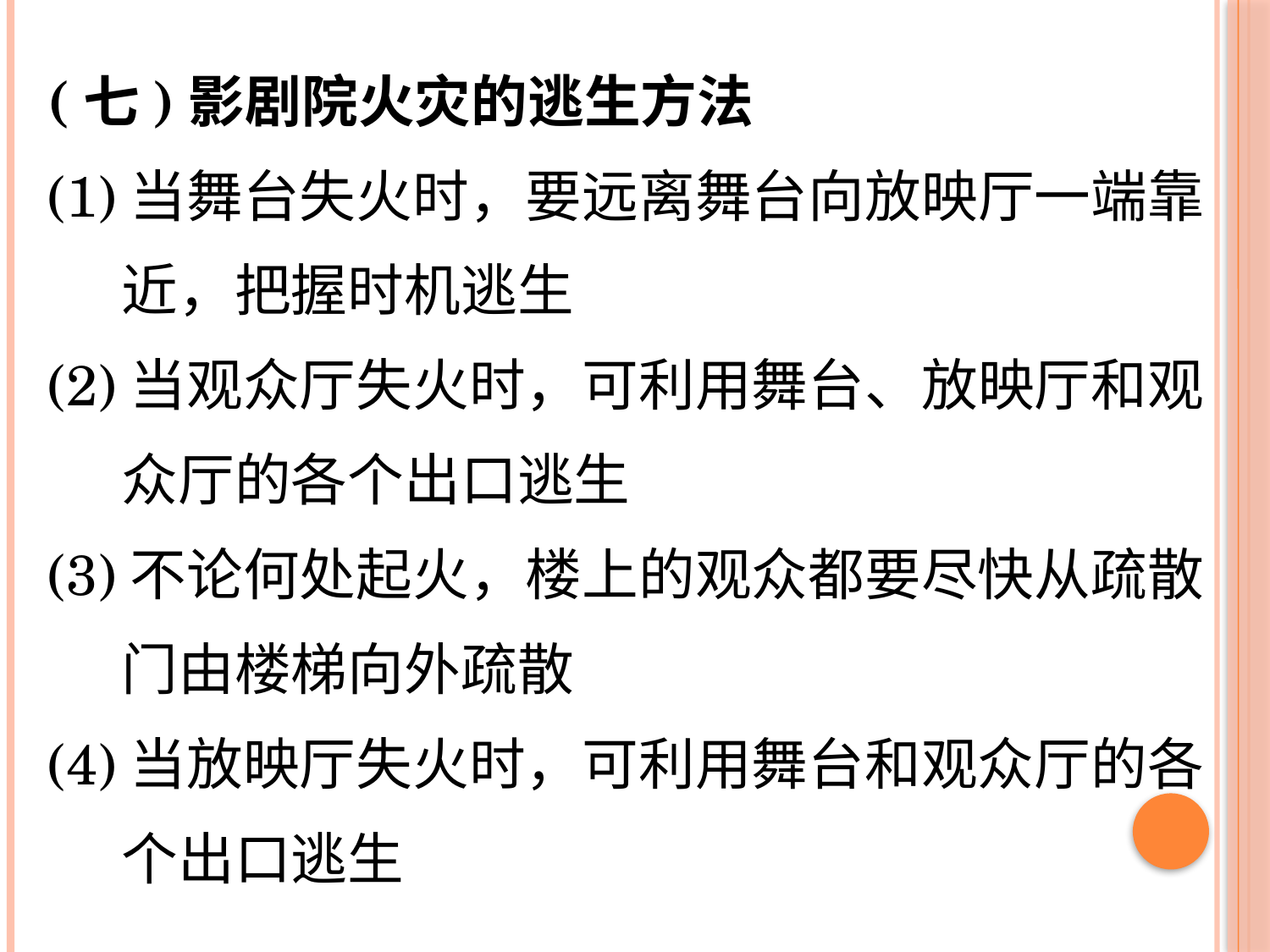

(七)影剧院火灾的逃生方法
(1)当舞台失火时，要远离舞台向放映厅一端靠近，把握时机逃生
(2)当观众厅失火时，可利用舞台、放映厅和观众厅的各个出口逃生
(3)不论何处起火，楼上的观众都要尽快从疏散门由楼梯向外疏散
(4)当放映厅失火时，可利用舞台和观众厅的各个出口逃生